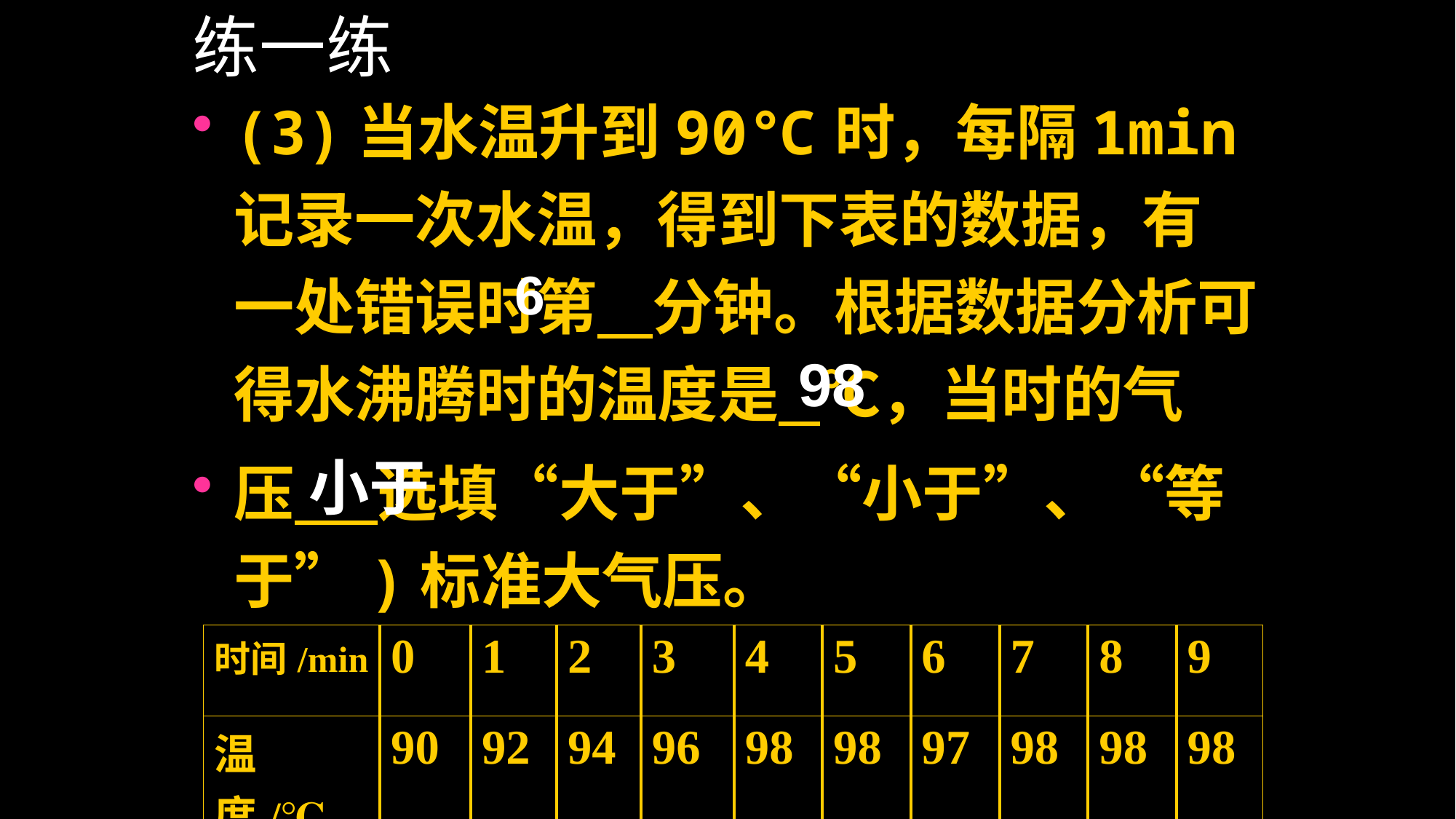

# 练一练
(3)当水温升到90℃时，每隔1min记录一次水温，得到下表的数据，有一处错误时第    分钟。根据数据分析可得水沸腾时的温度是   ℃，当时的气
压      选填“大于”、“小于”、“等于”)标准大气压。
6
98
小于
| 时间/min | 0 | 1 | 2 | 3 | 4 | 5 | 6 | 7 | 8 | 9 |
| --- | --- | --- | --- | --- | --- | --- | --- | --- | --- | --- |
| 温度/℃ | 90 | 92 | 94 | 96 | 98 | 98 | 97 | 98 | 98 | 98 |